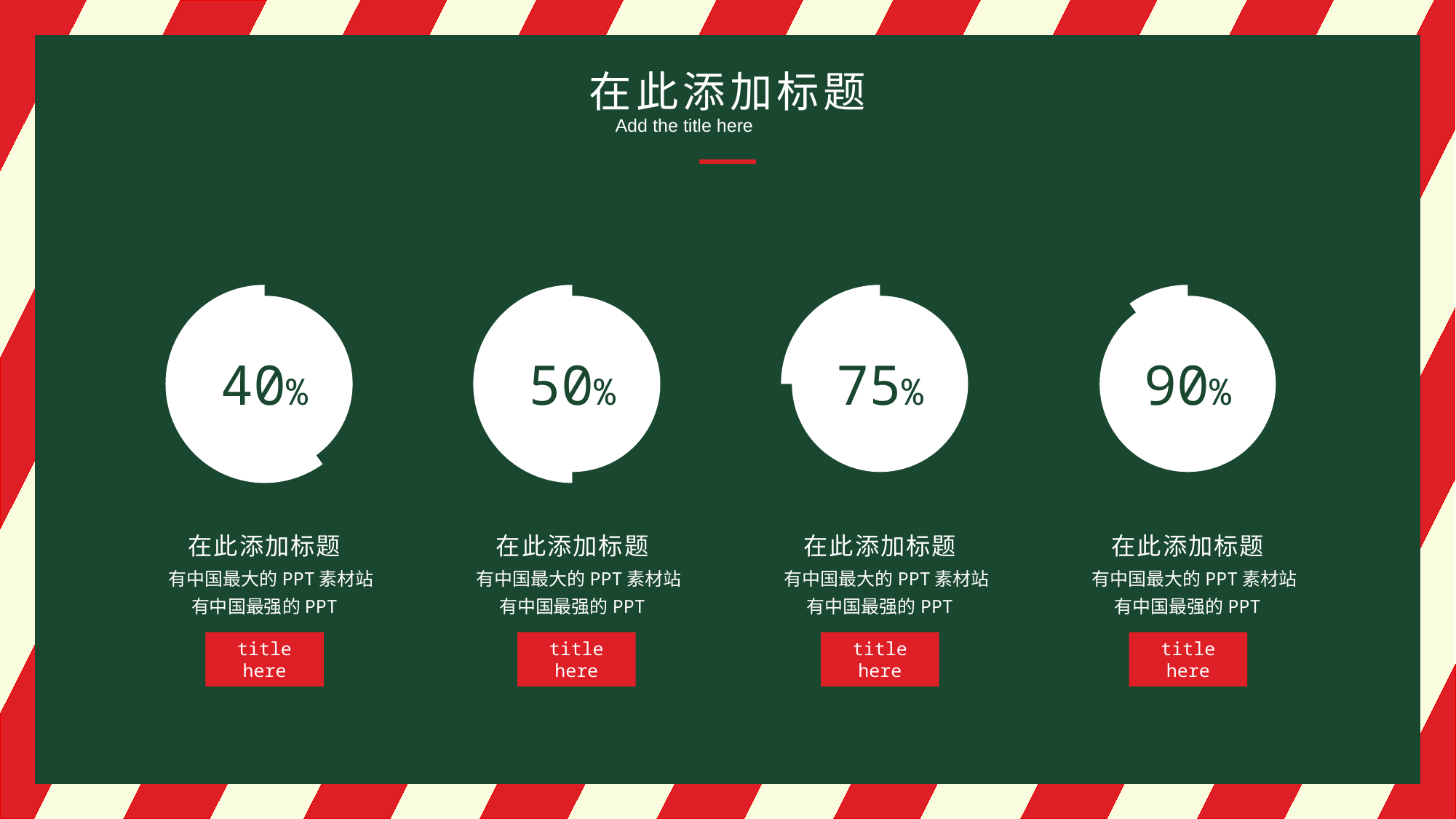

在此添加标题
Add the title here

### Chart

| Category | 销售额 |
|---|---|
| 第一季度 | 0.4 |
| 第二季度 | 0.6 |

### Chart

| Category | 销售额 |
|---|---|
| 第一季度 | 0.5 |
| 第二季度 | 0.5 |

### Chart

| Category | 销售额 |
|---|---|
| 第一季度 | 0.75 |
| 第二季度 | 0.25 |

### Chart

| Category | 销售额 |
|---|---|
| 第一季度 | 0.9 |
| 第二季度 | 0.1 |

40%
50%
75%
90%
在此添加标题
 有中国最大的PPT素材站有中国最强的PPT
在此添加标题
 有中国最大的PPT素材站有中国最强的PPT
在此添加标题
 有中国最大的PPT素材站有中国最强的PPT
在此添加标题
 有中国最大的PPT素材站有中国最强的PPT
title here

title here

title here

title here